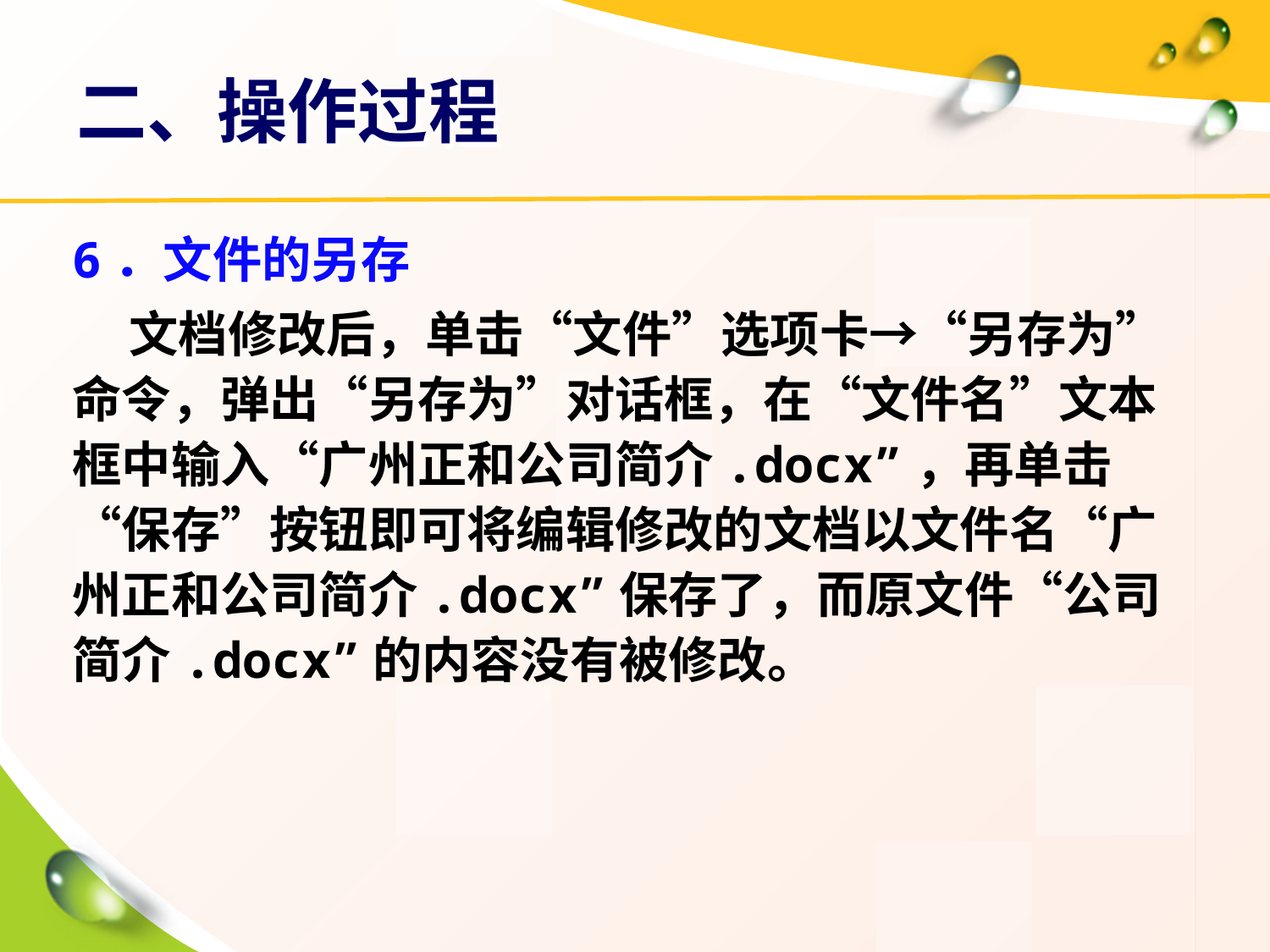

# 二、操作过程
6．文件的另存
    文档修改后，单击“文件”选项卡→“另存为”命令，弹出“另存为”对话框，在“文件名”文本框中输入“广州正和公司简介.docx”，再单击“保存”按钮即可将编辑修改的文档以文件名“广州正和公司简介.docx”保存了，而原文件“公司简介.docx”的内容没有被修改。